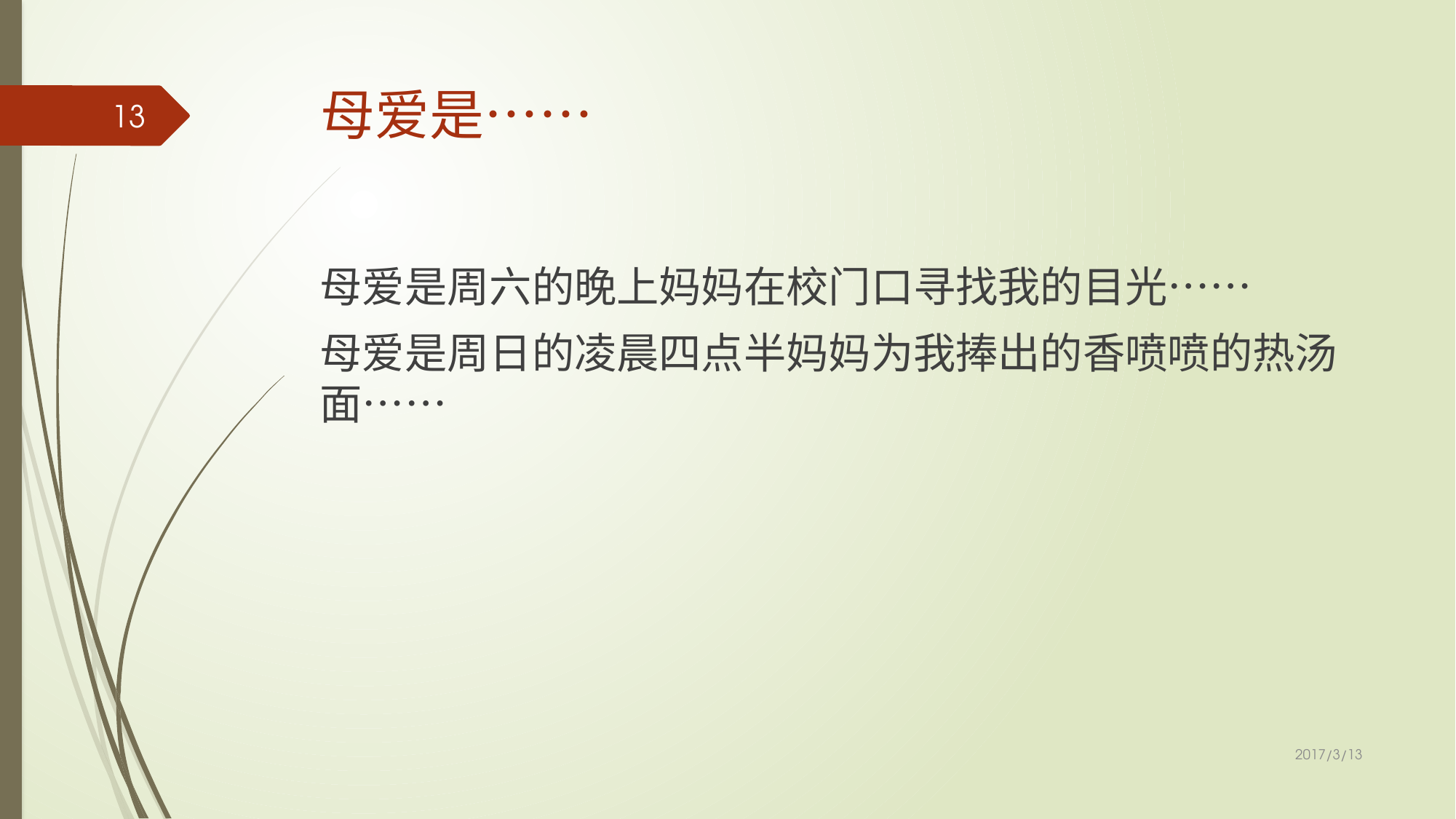

# 母爱是……
13
母爱是周六的晚上妈妈在校门口寻找我的目光……
母爱是周日的凌晨四点半妈妈为我捧出的香喷喷的热汤面……

2017/3/13